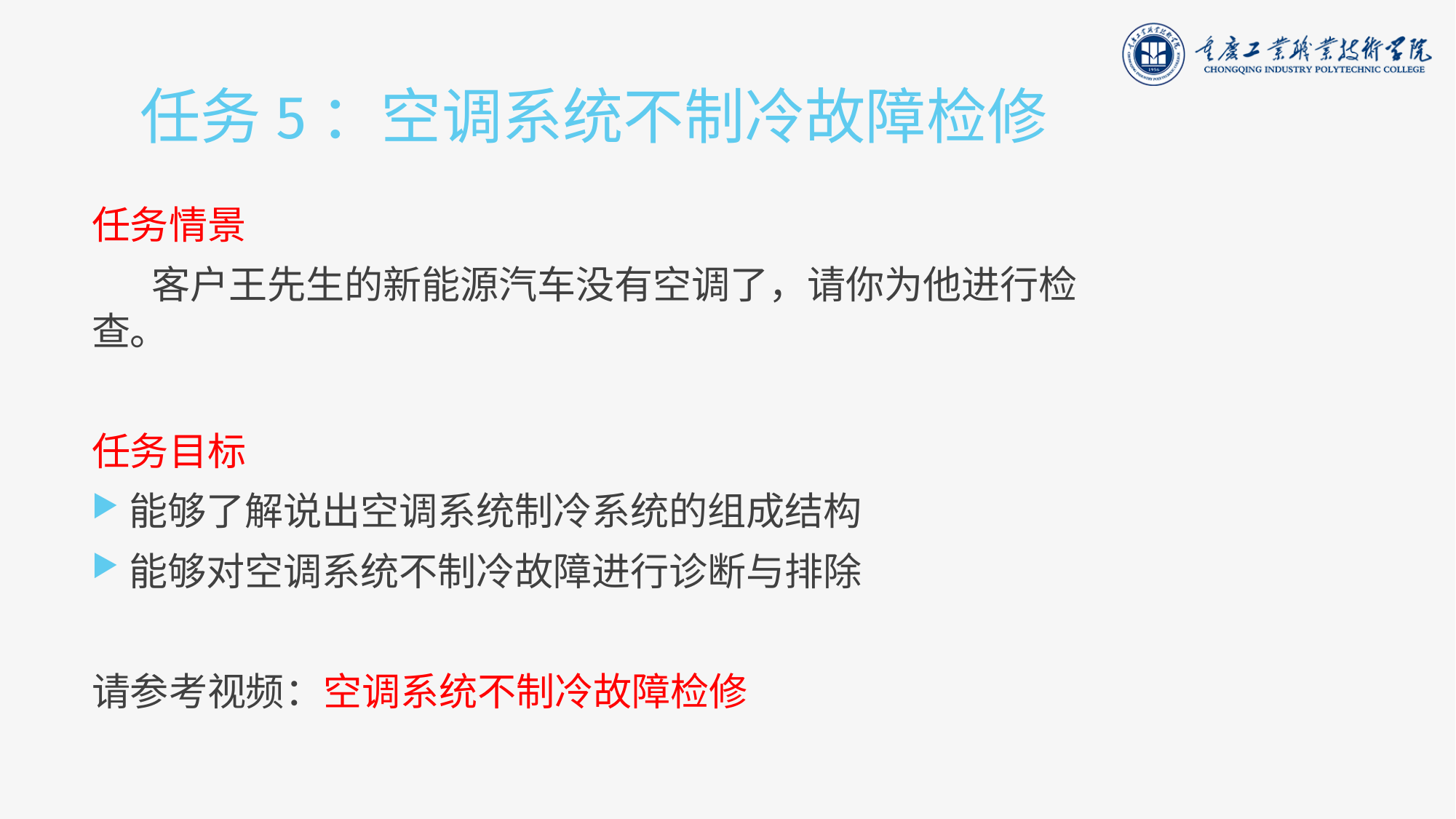

# 任务5：空调系统不制冷故障检修
任务情景
      客户王先生的新能源汽车没有空调了，请你为他进行检查。

任务目标
能够了解说出空调系统制冷系统的组成结构
能够对空调系统不制冷故障进行诊断与排除

请参考视频：空调系统不制冷故障检修